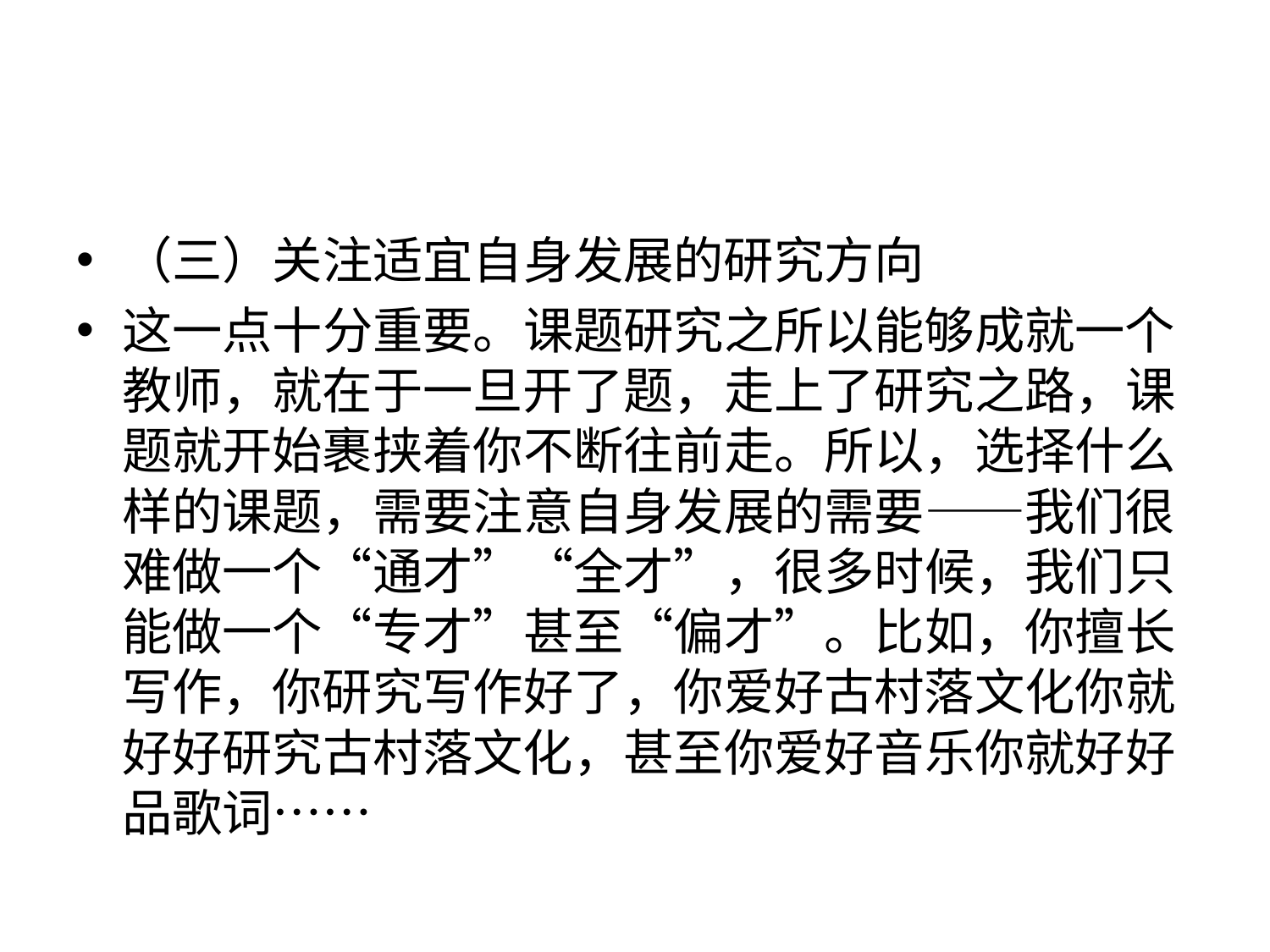

（三）关注适宜自身发展的研究方向
这一点十分重要。课题研究之所以能够成就一个教师，就在于一旦开了题，走上了研究之路，课题就开始裹挟着你不断往前走。所以，选择什么样的课题，需要注意自身发展的需要——我们很难做一个“通才”“全才”，很多时候，我们只能做一个“专才”甚至“偏才”。比如，你擅长写作，你研究写作好了，你爱好古村落文化你就好好研究古村落文化，甚至你爱好音乐你就好好品歌词……